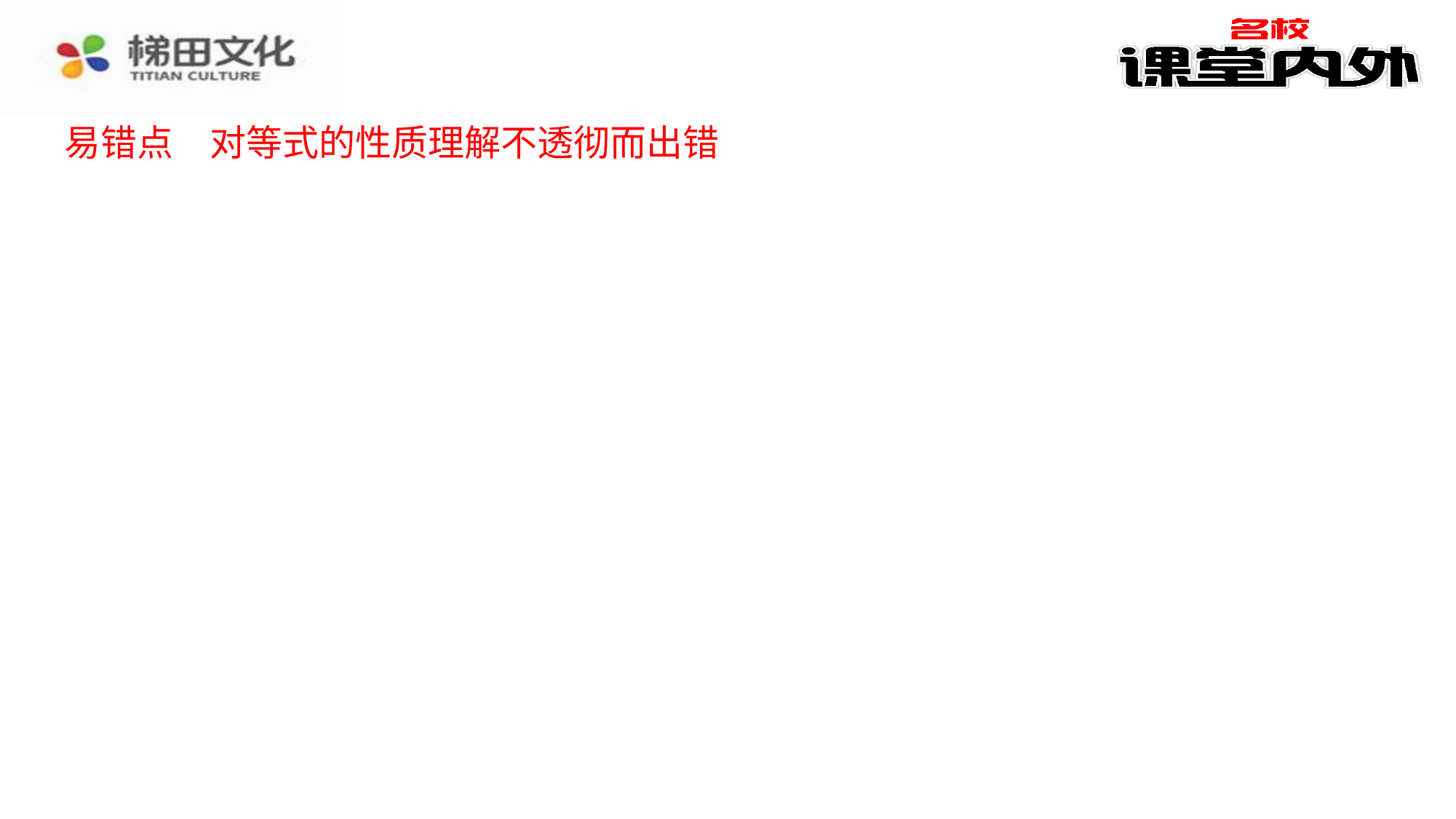

易错点　对等式的性质理解不透彻而出错
易错点　对等式的性质理解不透彻而出错